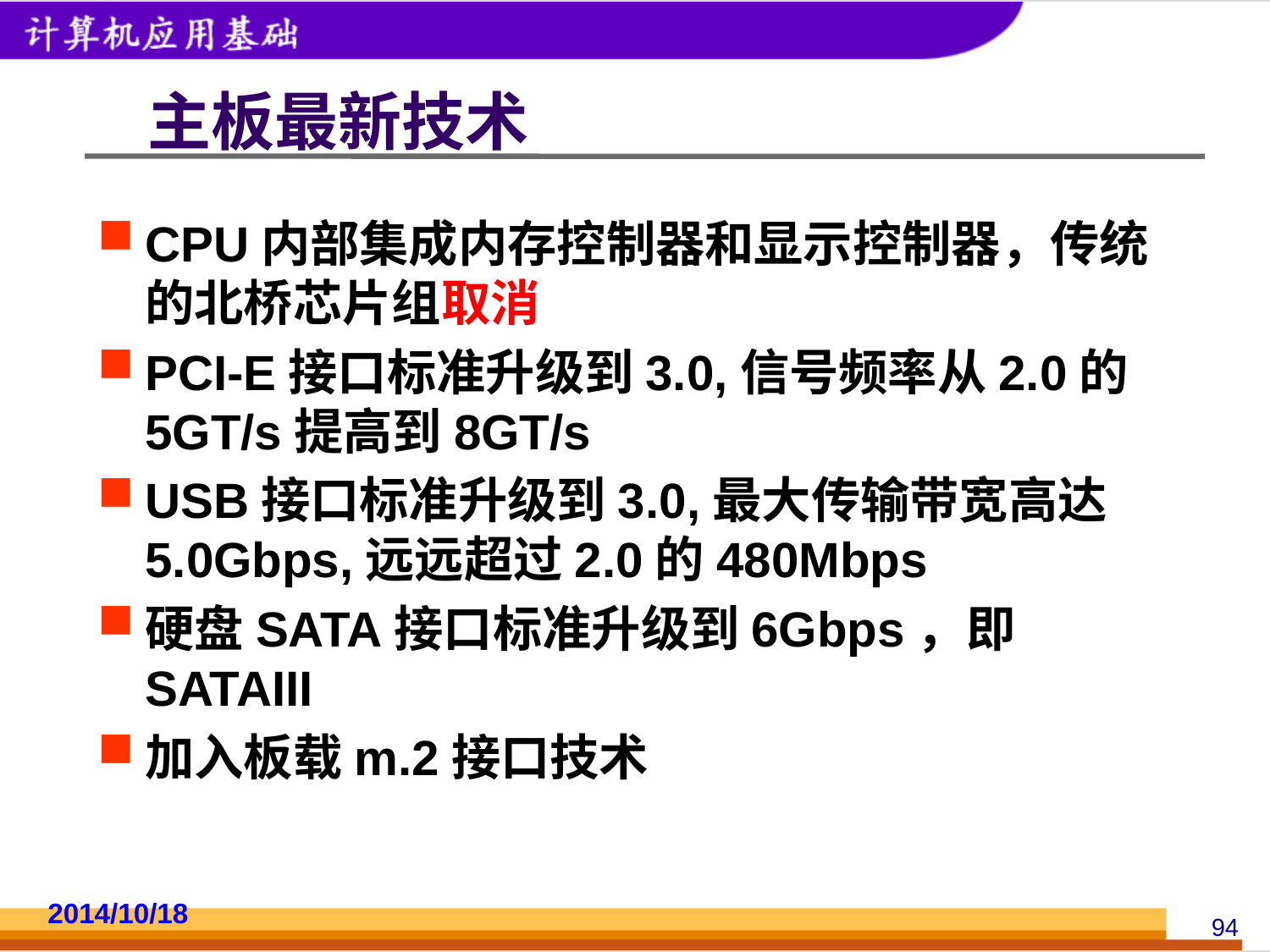

# 主板最新技术
CPU内部集成内存控制器和显示控制器，传统的北桥芯片组取消
PCI-E接口标准升级到3.0,信号频率从2.0的5GT/s提高到8GT/s
USB接口标准升级到3.0,最大传输带宽高达5.0Gbps,远远超过2.0的480Mbps
硬盘SATA接口标准升级到6Gbps，即SATAIII
加入板载m.2接口技术
2014/10/18